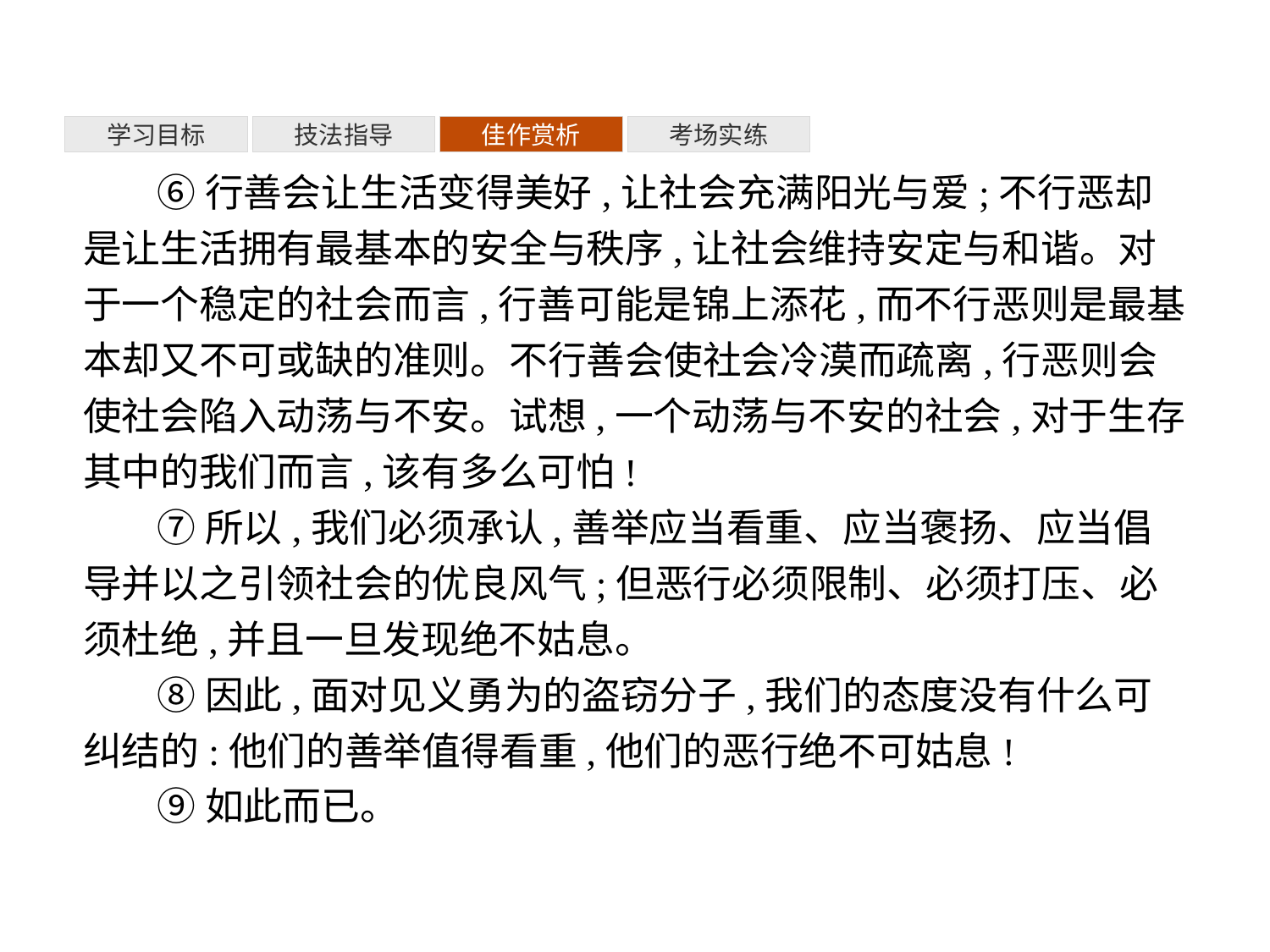

考场实练
学习目标
技法指导
佳作赏析
⑥行善会让生活变得美好,让社会充满阳光与爱;不行恶却是让生活拥有最基本的安全与秩序,让社会维持安定与和谐。对于一个稳定的社会而言,行善可能是锦上添花,而不行恶则是最基本却又不可或缺的准则。不行善会使社会冷漠而疏离,行恶则会使社会陷入动荡与不安。试想,一个动荡与不安的社会,对于生存其中的我们而言,该有多么可怕!
⑦所以,我们必须承认,善举应当看重、应当褒扬、应当倡导并以之引领社会的优良风气;但恶行必须限制、必须打压、必须杜绝,并且一旦发现绝不姑息。
⑧因此,面对见义勇为的盗窃分子,我们的态度没有什么可纠结的:他们的善举值得看重,他们的恶行绝不可姑息!
⑨如此而已。